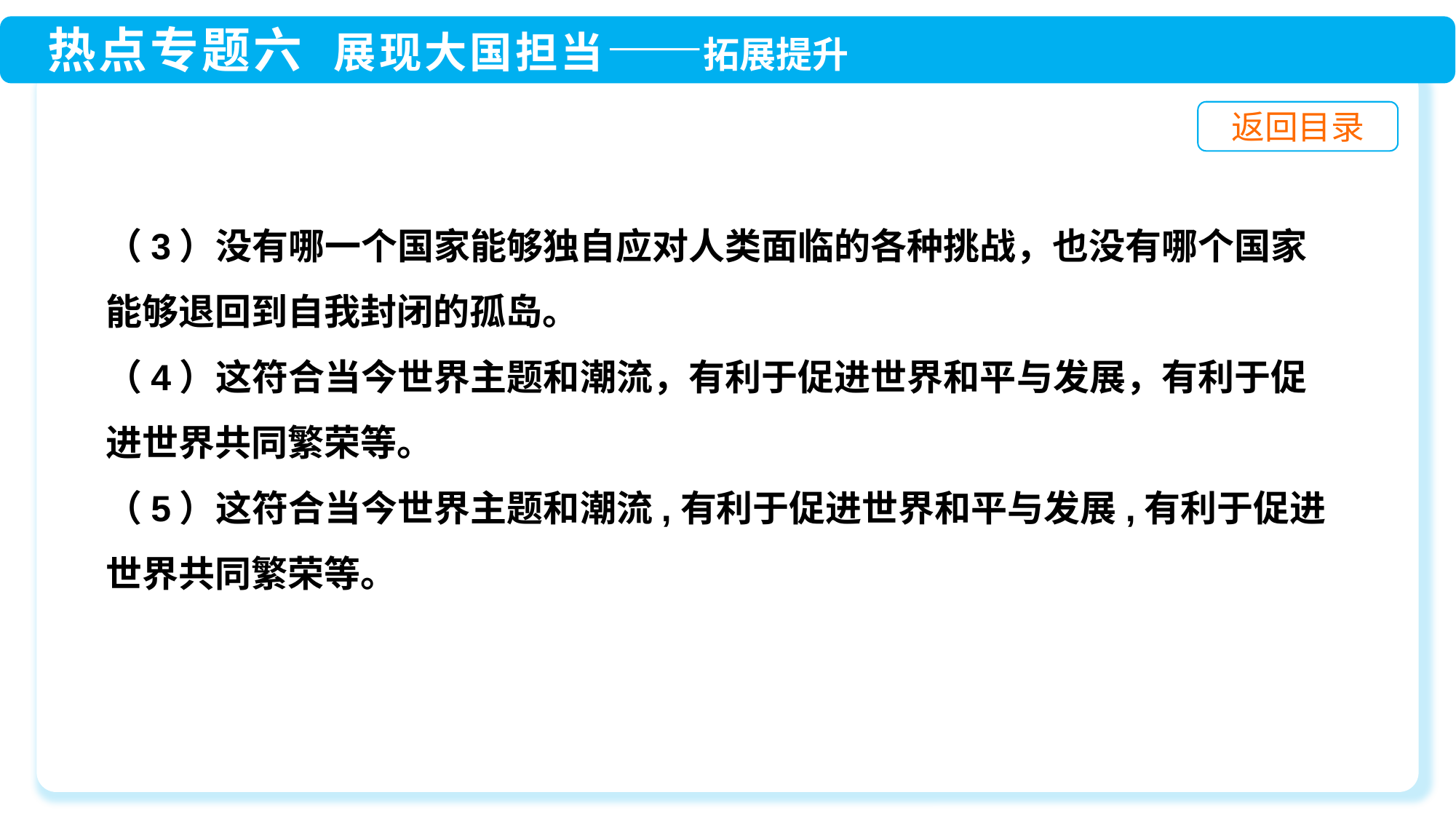

（3）没有哪一个国家能够独自应对人类面临的各种挑战，也没有哪个国家能够退回到自我封闭的孤岛。
（4）这符合当今世界主题和潮流，有利于促进世界和平与发展，有利于促进世界共同繁荣等。
（5）这符合当今世界主题和潮流,有利于促进世界和平与发展,有利于促进世界共同繁荣等。